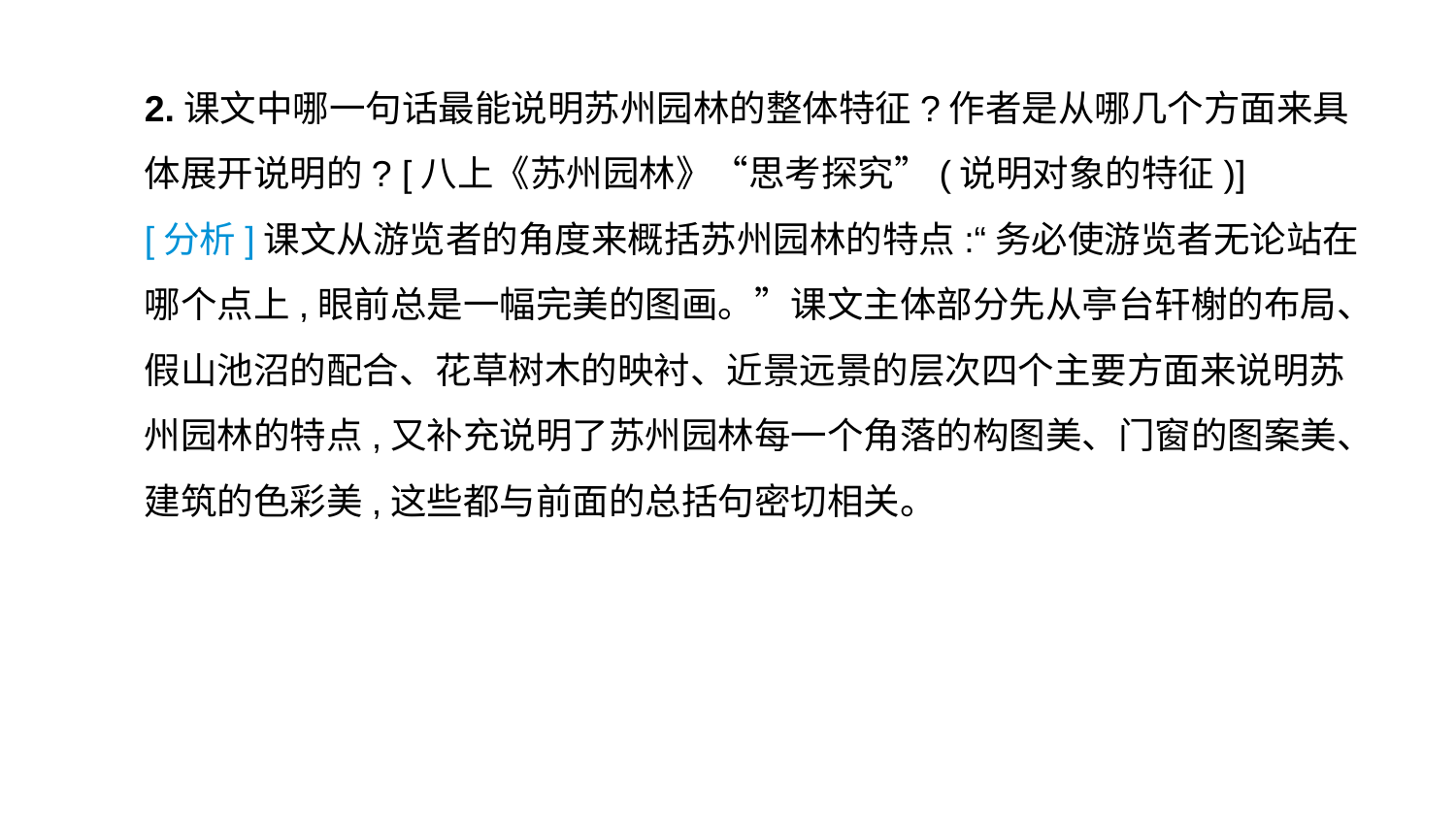

2.课文中哪一句话最能说明苏州园林的整体特征?作者是从哪几个方面来具体展开说明的? [八上《苏州园林》“思考探究”(说明对象的特征)]
[分析]课文从游览者的角度来概括苏州园林的特点:“务必使游览者无论站在哪个点上,眼前总是一幅完美的图画。”课文主体部分先从亭台轩榭的布局、假山池沼的配合、花草树木的映衬、近景远景的层次四个主要方面来说明苏州园林的特点,又补充说明了苏州园林每一个角落的构图美、门窗的图案美、建筑的色彩美,这些都与前面的总括句密切相关。